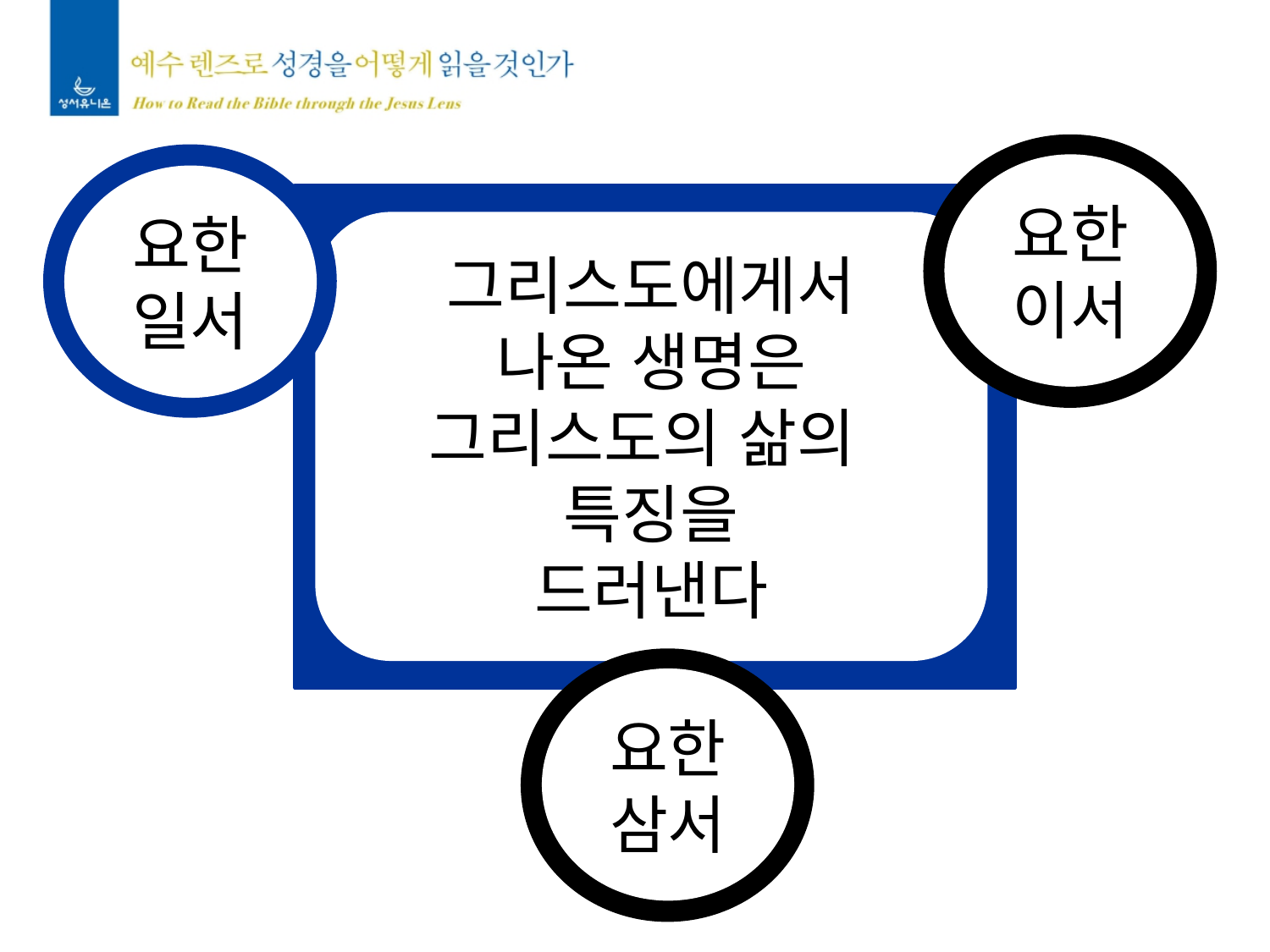

요한
이서
요한
일서

그리스도에게서
나온 생명은
그리스도의 삶의
특징을
드러낸다

요한
삼서